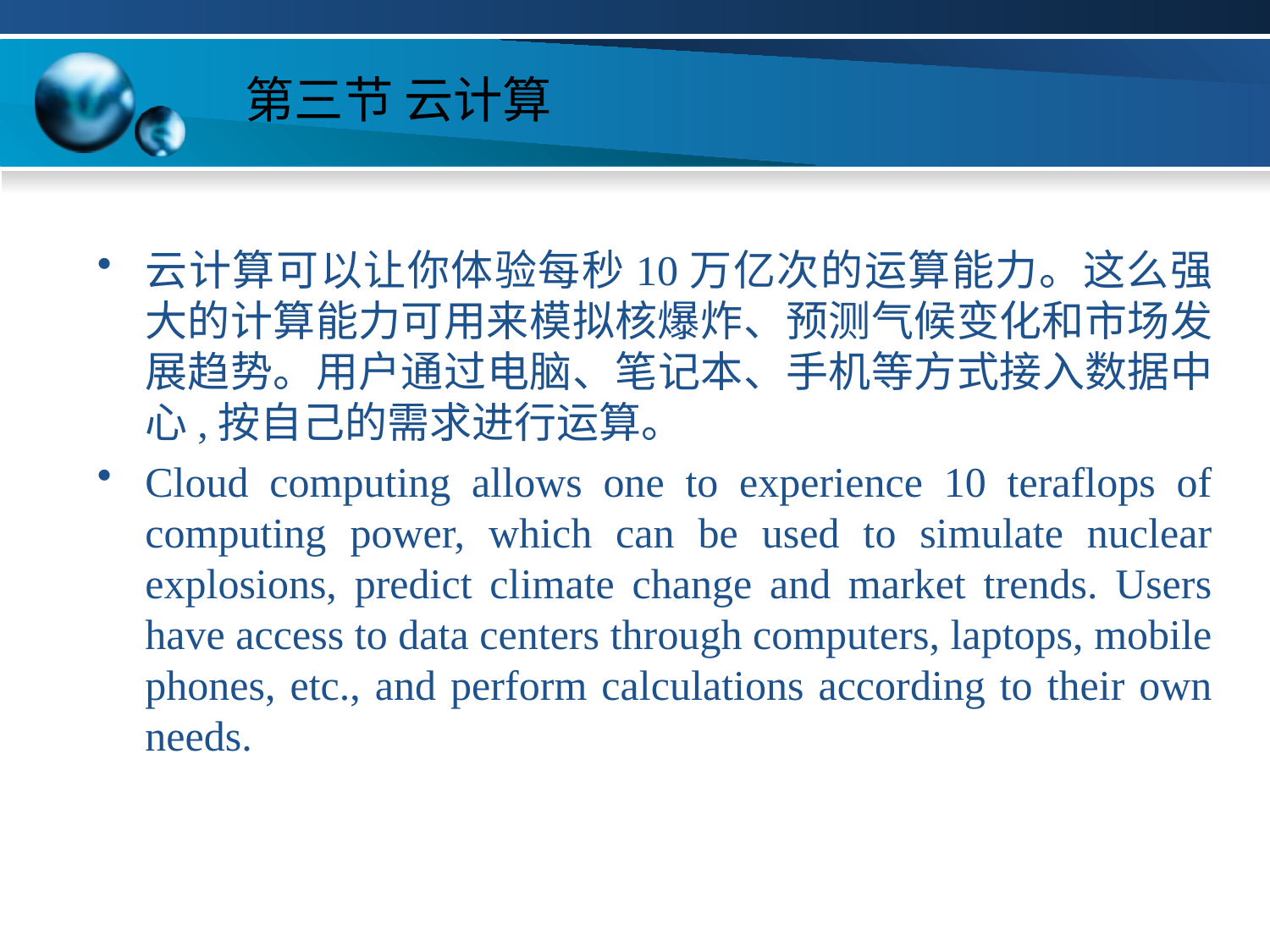

# 第三节 云计算
云计算可以让你体验每秒10万亿次的运算能力。这么强大的计算能力可用来模拟核爆炸、预测气候变化和市场发展趋势。用户通过电脑、笔记本、手机等方式接入数据中心,按自己的需求进行运算。
Cloud computing allows one to experience 10 teraflops of computing power, which can be used to simulate nuclear explosions, predict climate change and market trends. Users have access to data centers through computers, laptops, mobile phones, etc., and perform calculations according to their own needs.